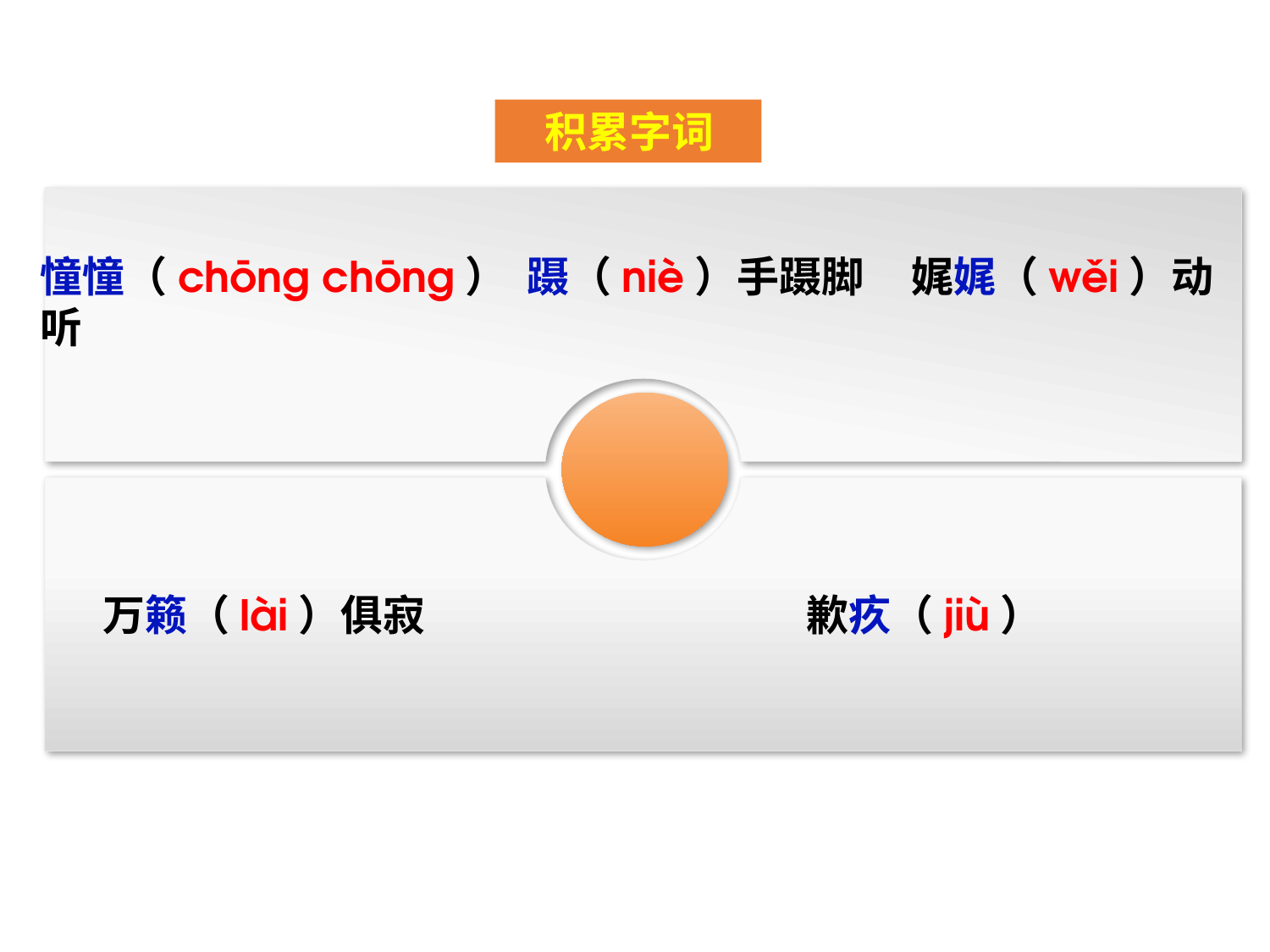

积累字词

憧憧（chōng chōng）  蹑（niè）手蹑脚     娓娓（wěi）动听

万籁（lài）俱寂                                        歉疚（jiù）
21jycn.com
21世纪教育网